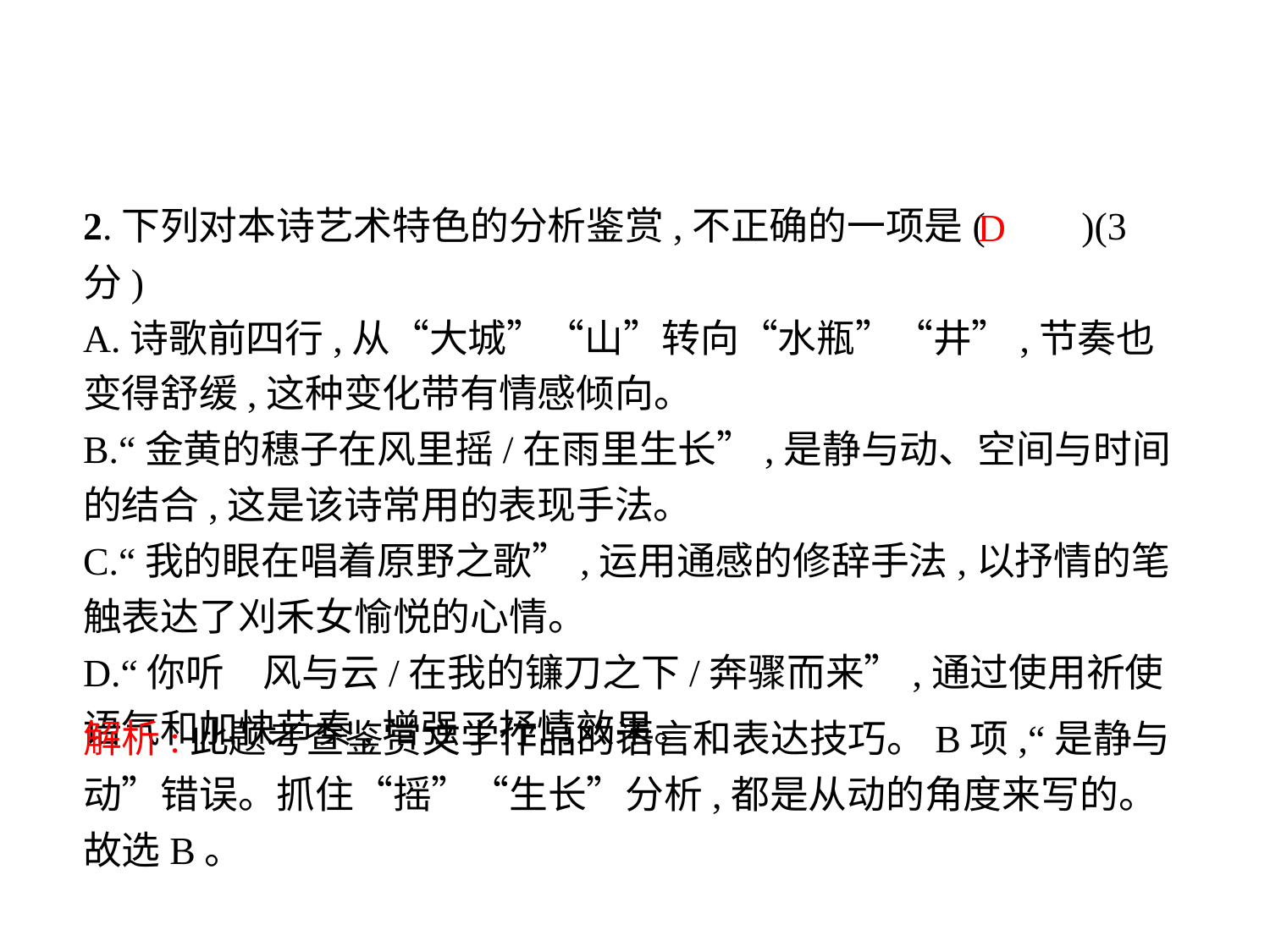

2.下列对本诗艺术特色的分析鉴赏,不正确的一项是(　　)(3分)
A.诗歌前四行,从“大城”“山”转向“水瓶”“井”,节奏也变得舒缓,这种变化带有情感倾向。
B.“金黄的穗子在风里摇/在雨里生长”,是静与动、空间与时间的结合,这是该诗常用的表现手法。
C.“我的眼在唱着原野之歌”,运用通感的修辞手法,以抒情的笔触表达了刈禾女愉悦的心情。
D.“你听　风与云/在我的镰刀之下/奔骤而来”,通过使用祈使语气和加快节奏,增强了抒情效果。
D
解析:此题考查鉴赏文学作品的语言和表达技巧。B项,“是静与动”错误。抓住“摇”“生长”分析,都是从动的角度来写的。故选B。
-14-